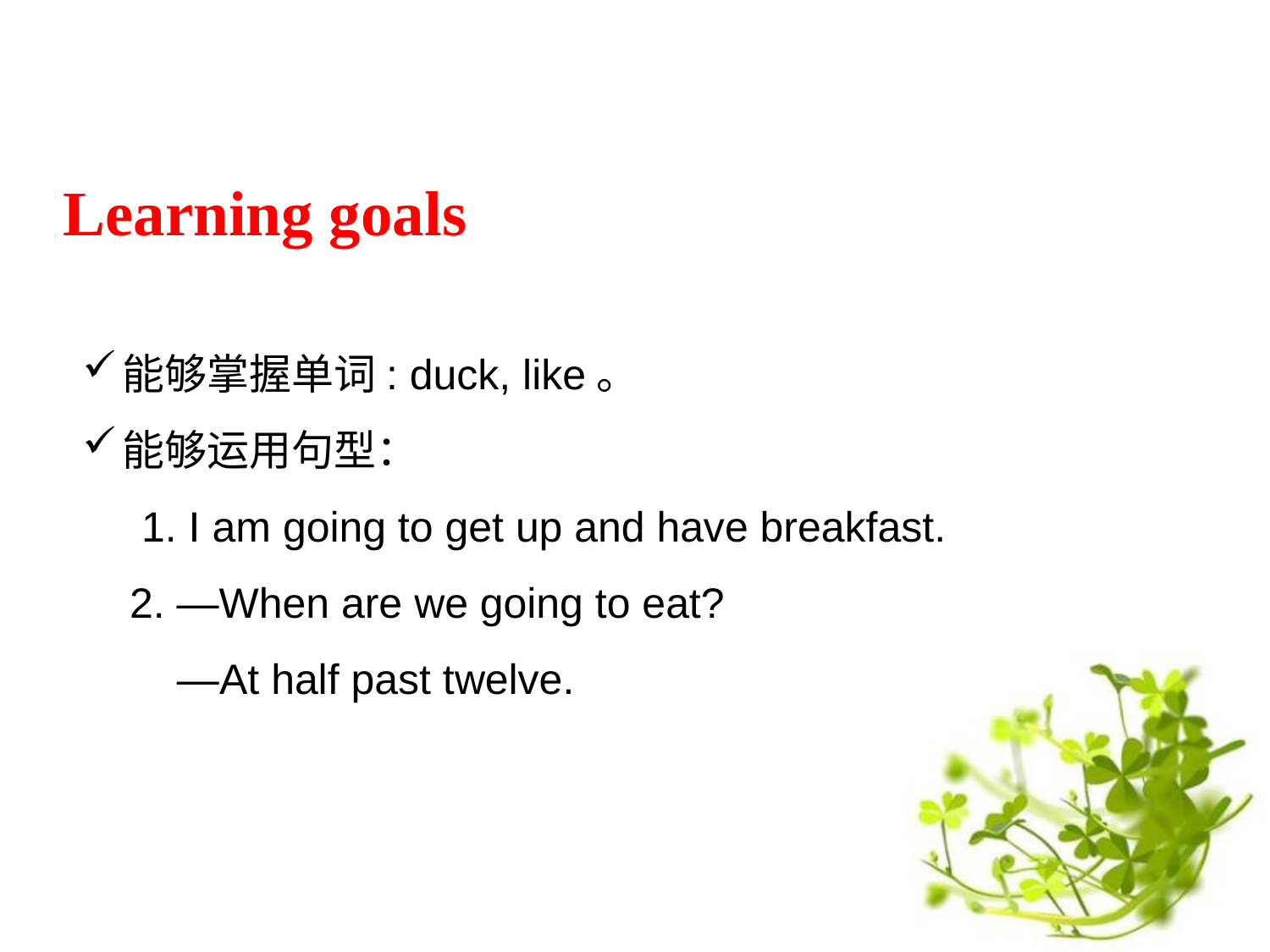

Learning goals
能够掌握单词: duck, like。
能够运用句型：
     1. I am going to get up and have breakfast.
    2. —When are we going to eat?
        —At half past twelve.